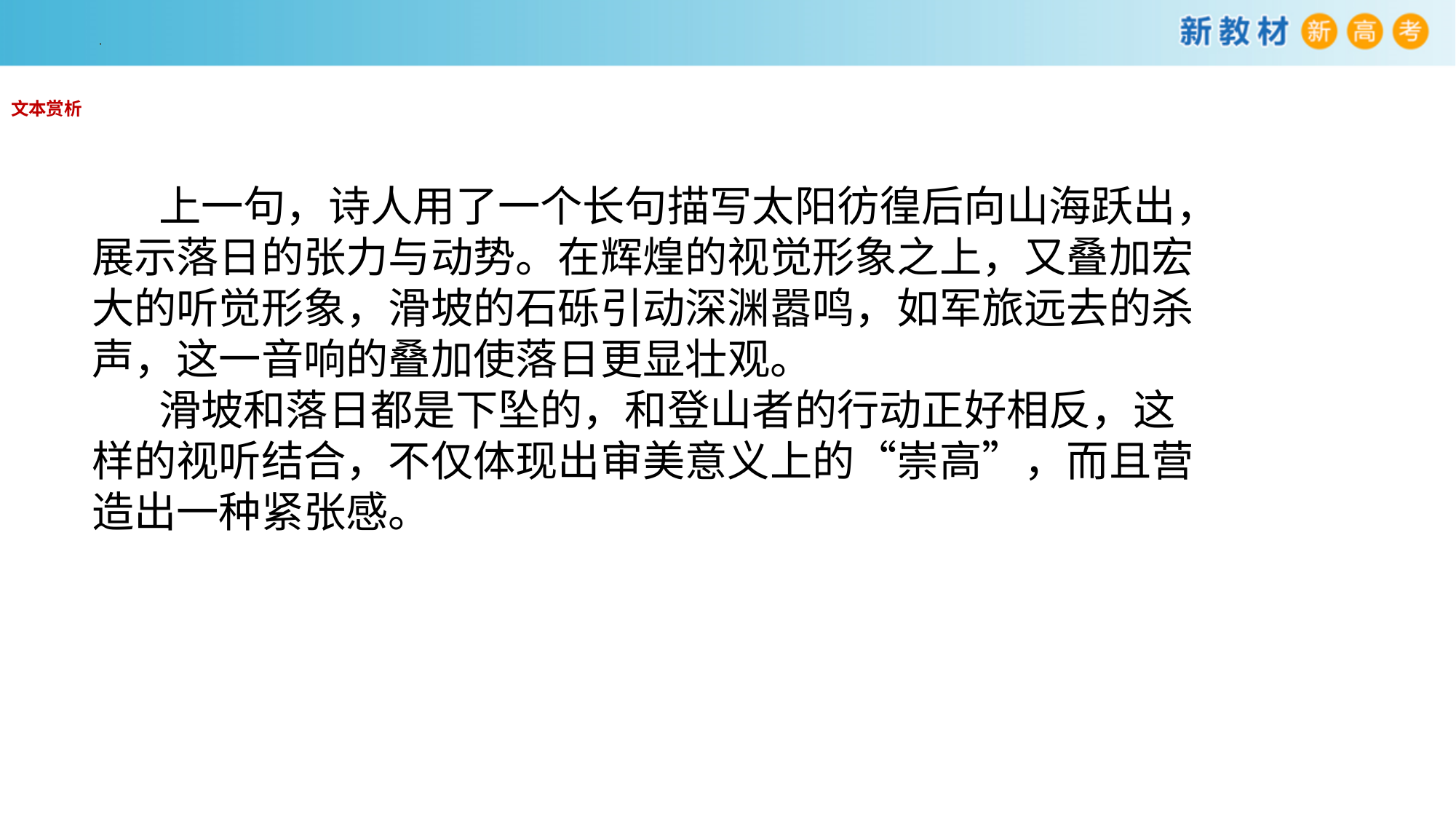

# 文本赏析
      上一句，诗人用了一个长句描写太阳彷徨后向山海跃出，展示落日的张力与动势。在辉煌的视觉形象之上，又叠加宏大的听觉形象，滑坡的石砾引动深渊嚣鸣，如军旅远去的杀声，这一音响的叠加使落日更显壮观。
      滑坡和落日都是下坠的，和登山者的行动正好相反，这样的视听结合，不仅体现出审美意义上的“崇高”，而且营造出一种紧张感。